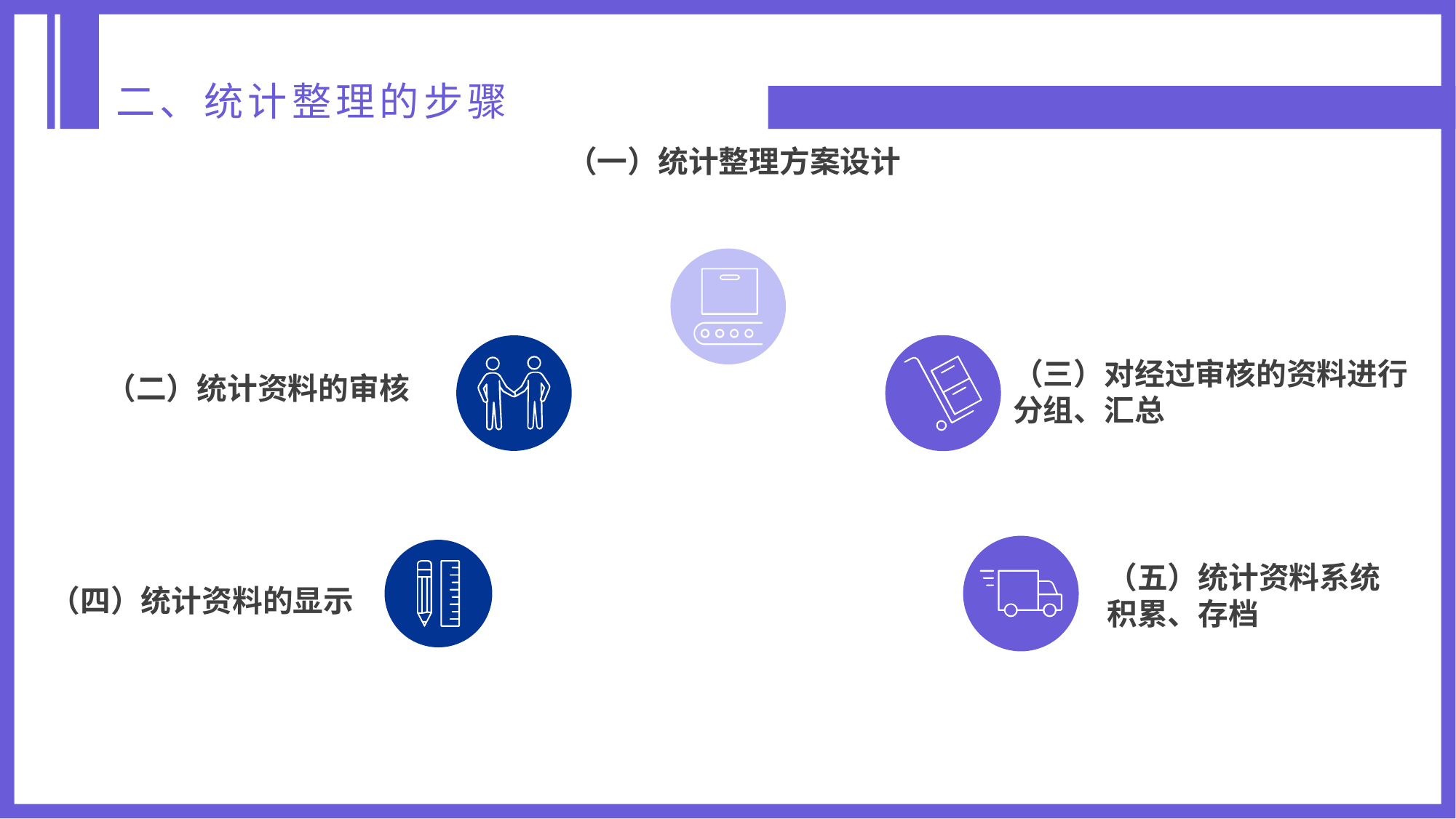

二、统计整理的步骤
（一）统计整理方案设计

（三）对经过审核的资料进行
分组、汇总

（二）统计资料的审核

（五）统计资料系统
积累、存档
（四）统计资料的显示